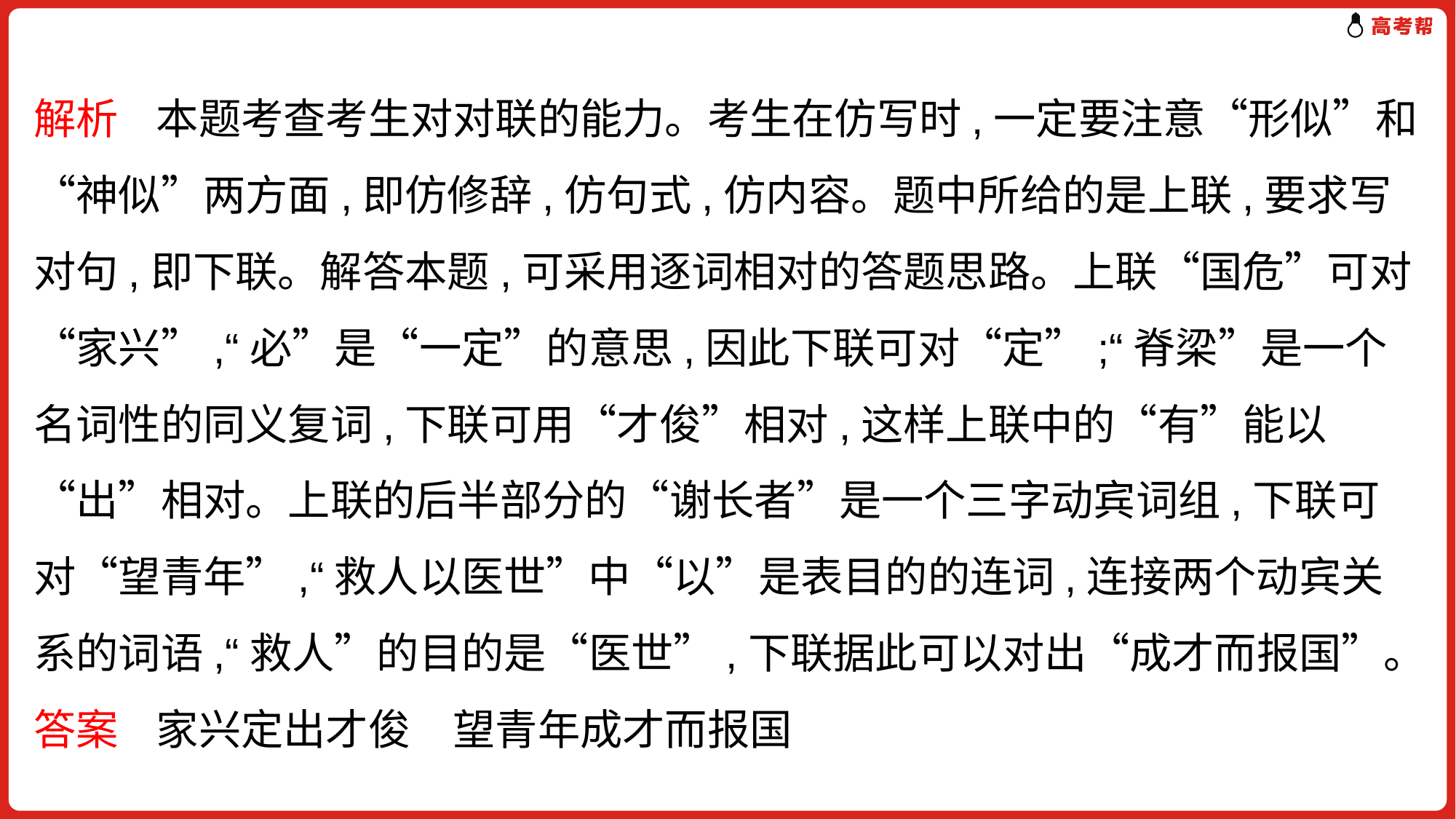

解析    本题考查考生对对联的能力。考生在仿写时,一定要注意“形似”和“神似”两方面,即仿修辞,仿句式,仿内容。题中所给的是上联,要求写对句,即下联。解答本题,可采用逐词相对的答题思路。上联“国危”可对“家兴”,“必”是“一定”的意思,因此下联可对“定”;“脊梁”是一个名词性的同义复词,下联可用“才俊”相对,这样上联中的“有”能以“出”相对。上联的后半部分的“谢长者”是一个三字动宾词组,下联可对“望青年”,“救人以医世”中“以”是表目的的连词,连接两个动宾关系的词语,“救人”的目的是“医世”,下联据此可以对出“成才而报国”。
答案    家兴定出才俊　望青年成才而报国